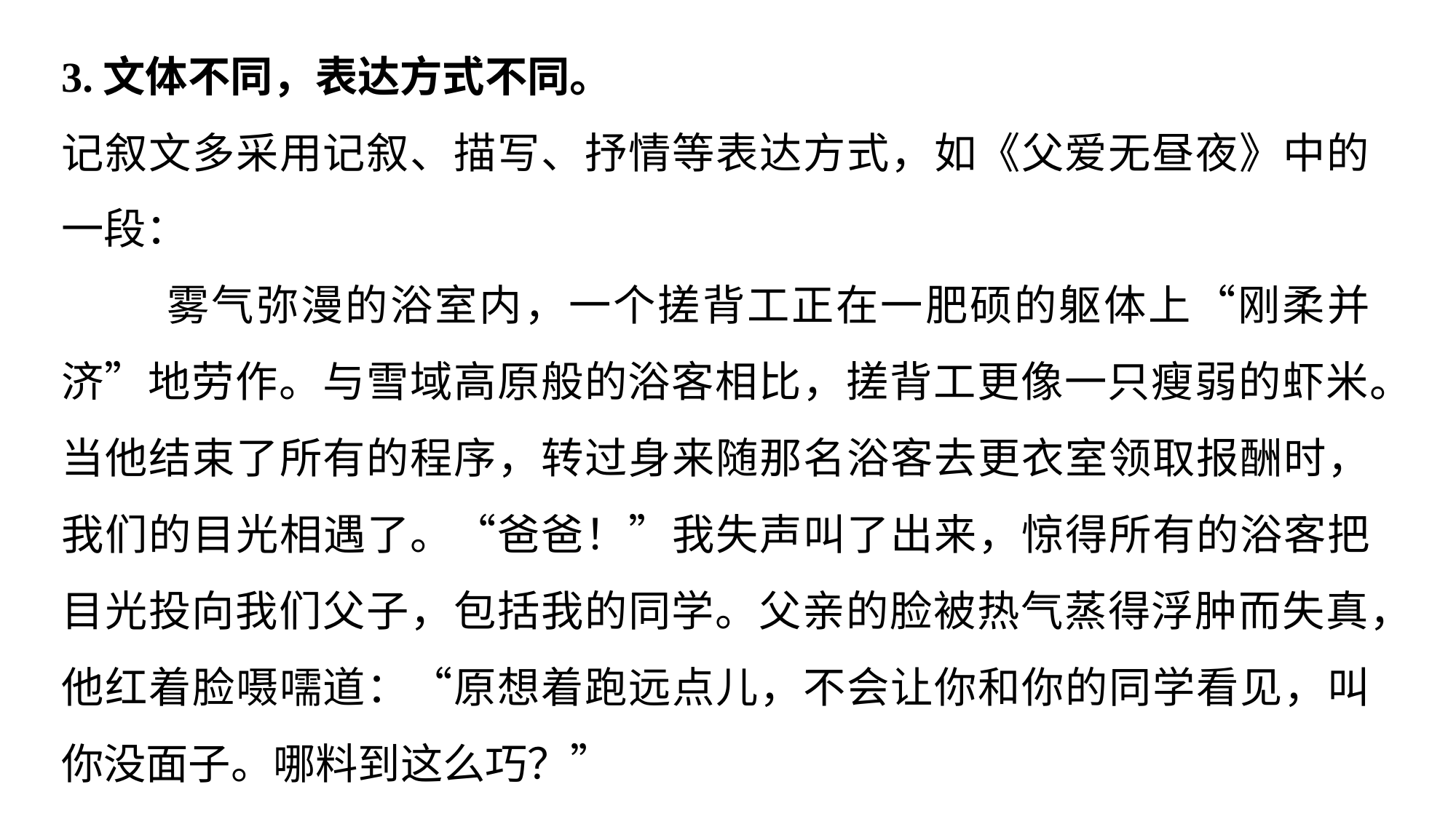

3.文体不同，表达方式不同。
记叙文多采用记叙、描写、抒情等表达方式，如《父爱无昼夜》中的一段：
        雾气弥漫的浴室内，一个搓背工正在一肥硕的躯体上“刚柔并济”地劳作。与雪域高原般的浴客相比，搓背工更像一只瘦弱的虾米。当他结束了所有的程序，转过身来随那名浴客去更衣室领取报酬时，我们的目光相遇了。“爸爸！”我失声叫了出来，惊得所有的浴客把目光投向我们父子，包括我的同学。父亲的脸被热气蒸得浮肿而失真，他红着脸嗫嚅道：“原想着跑远点儿，不会让你和你的同学看见，叫你没面子。哪料到这么巧？”